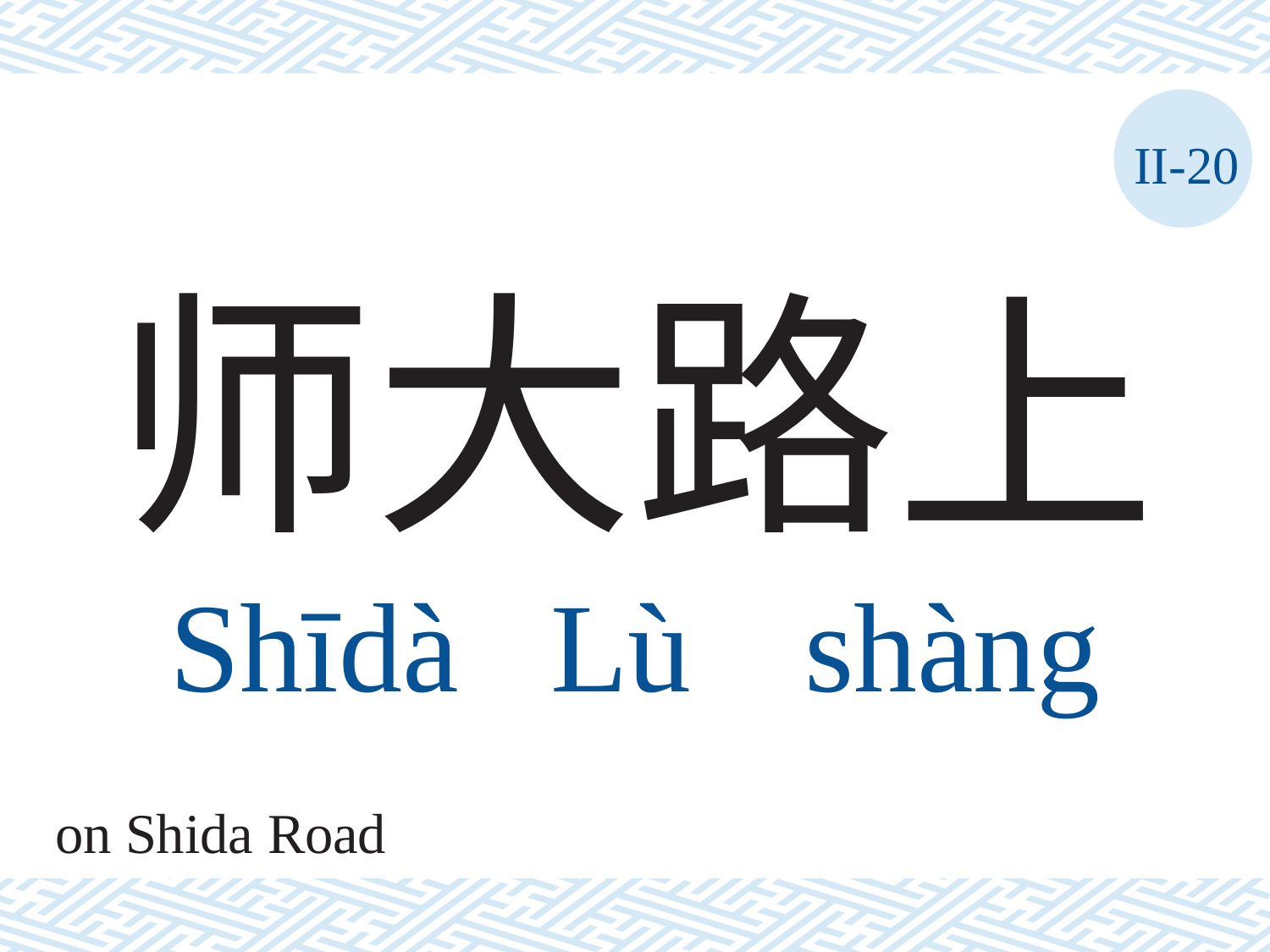

II-20
# 师大路上 Shīdà	Lù	shàng
on Shida Road